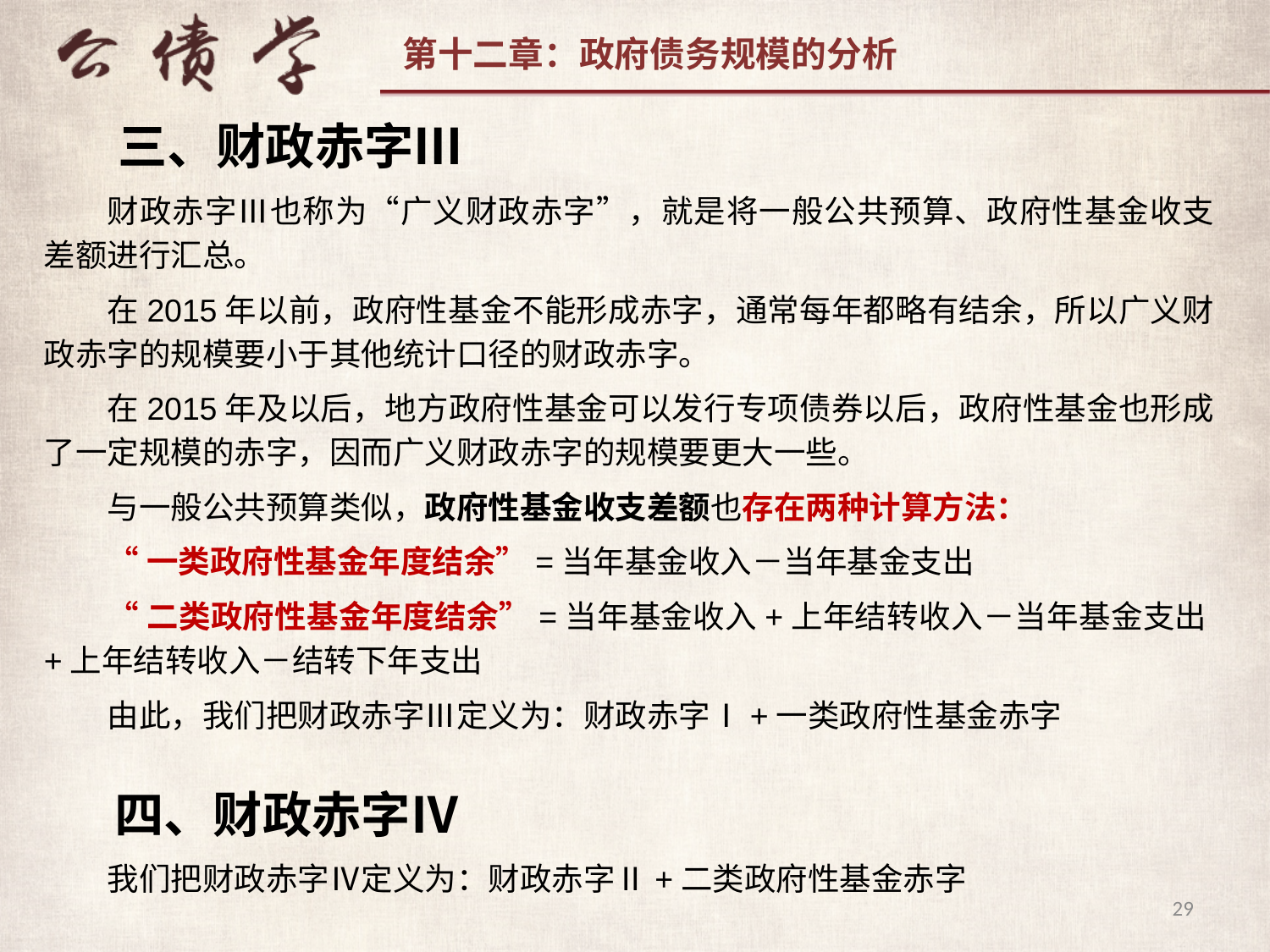

三、财政赤字Ⅲ
财政赤字Ⅲ也称为“广义财政赤字”，就是将一般公共预算、政府性基金收支差额进行汇总。
在2015年以前，政府性基金不能形成赤字，通常每年都略有结余，所以广义财政赤字的规模要小于其他统计口径的财政赤字。
在2015年及以后，地方政府性基金可以发行专项债券以后，政府性基金也形成了一定规模的赤字，因而广义财政赤字的规模要更大一些。
与一般公共预算类似，政府性基金收支差额也存在两种计算方法：
“一类政府性基金年度结余”=当年基金收入－当年基金支出
“二类政府性基金年度结余”=当年基金收入+上年结转收入－当年基金支出+上年结转收入－结转下年支出
由此，我们把财政赤字Ⅲ定义为：财政赤字Ⅰ+一类政府性基金赤字

 四、财政赤字Ⅳ
我们把财政赤字Ⅳ定义为：财政赤字Ⅱ+二类政府性基金赤字
29